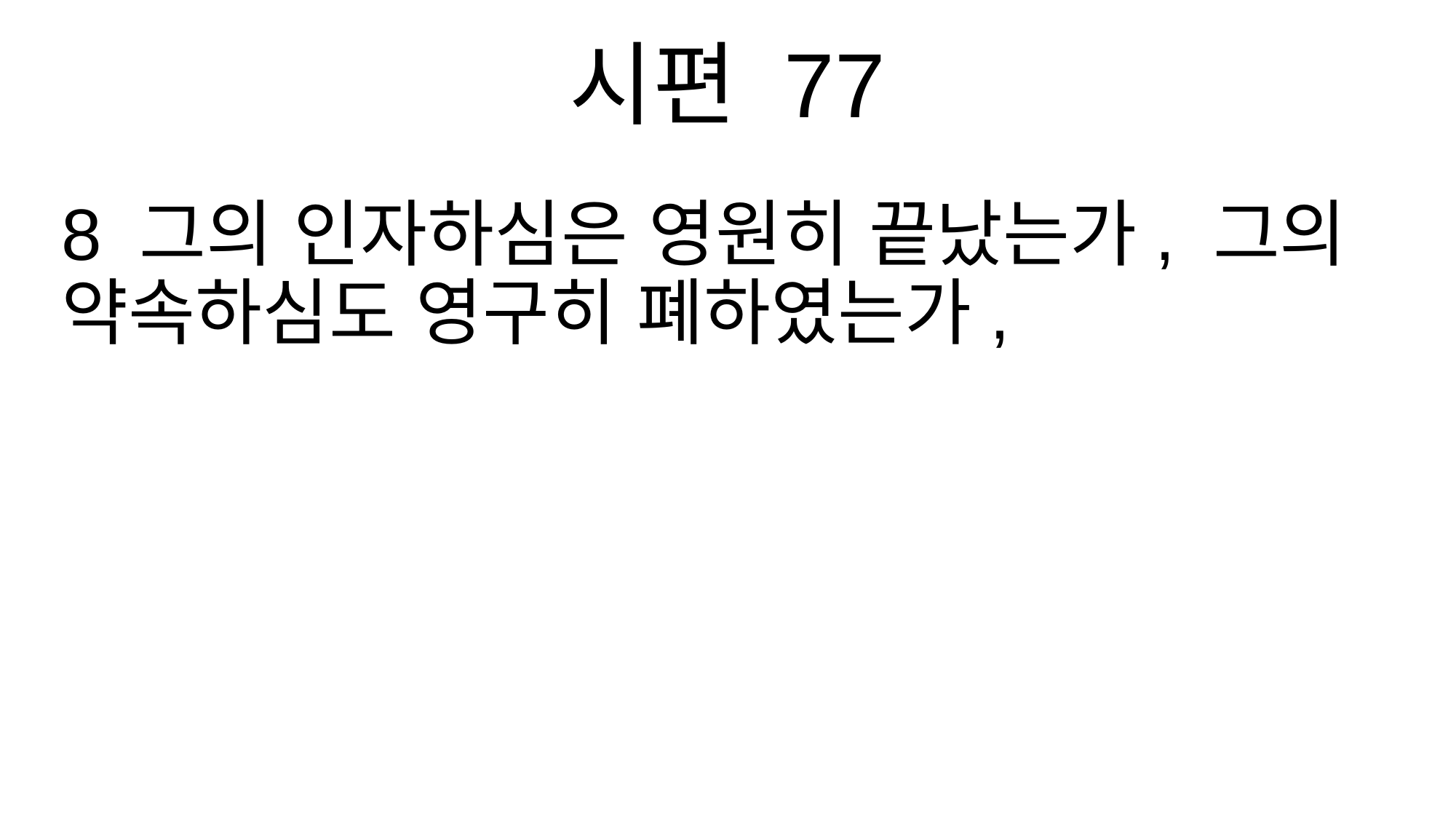

시편 77
8 그의 인자하심은 영원히 끝났는가, 그의 약속하심도 영구히 폐하였는가,